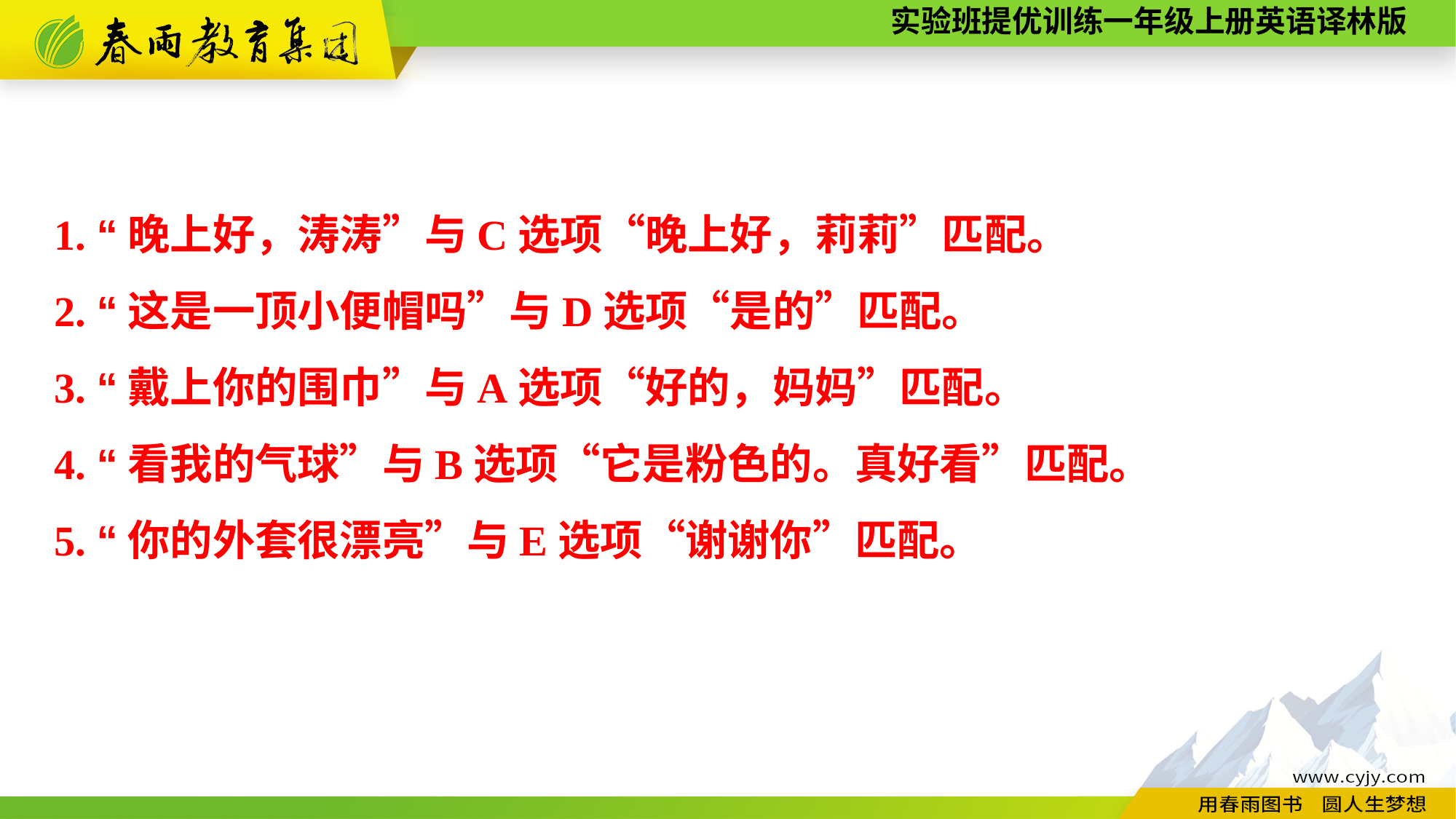

1. “晚上好，涛涛”与C选项“晚上好，莉莉”匹配。
2. “这是一顶小便帽吗”与D选项“是的”匹配。
3. “戴上你的围巾”与A选项“好的，妈妈”匹配。
4. “看我的气球”与B选项“它是粉色的。真好看”匹配。
5. “你的外套很漂亮”与E选项“谢谢你”匹配。